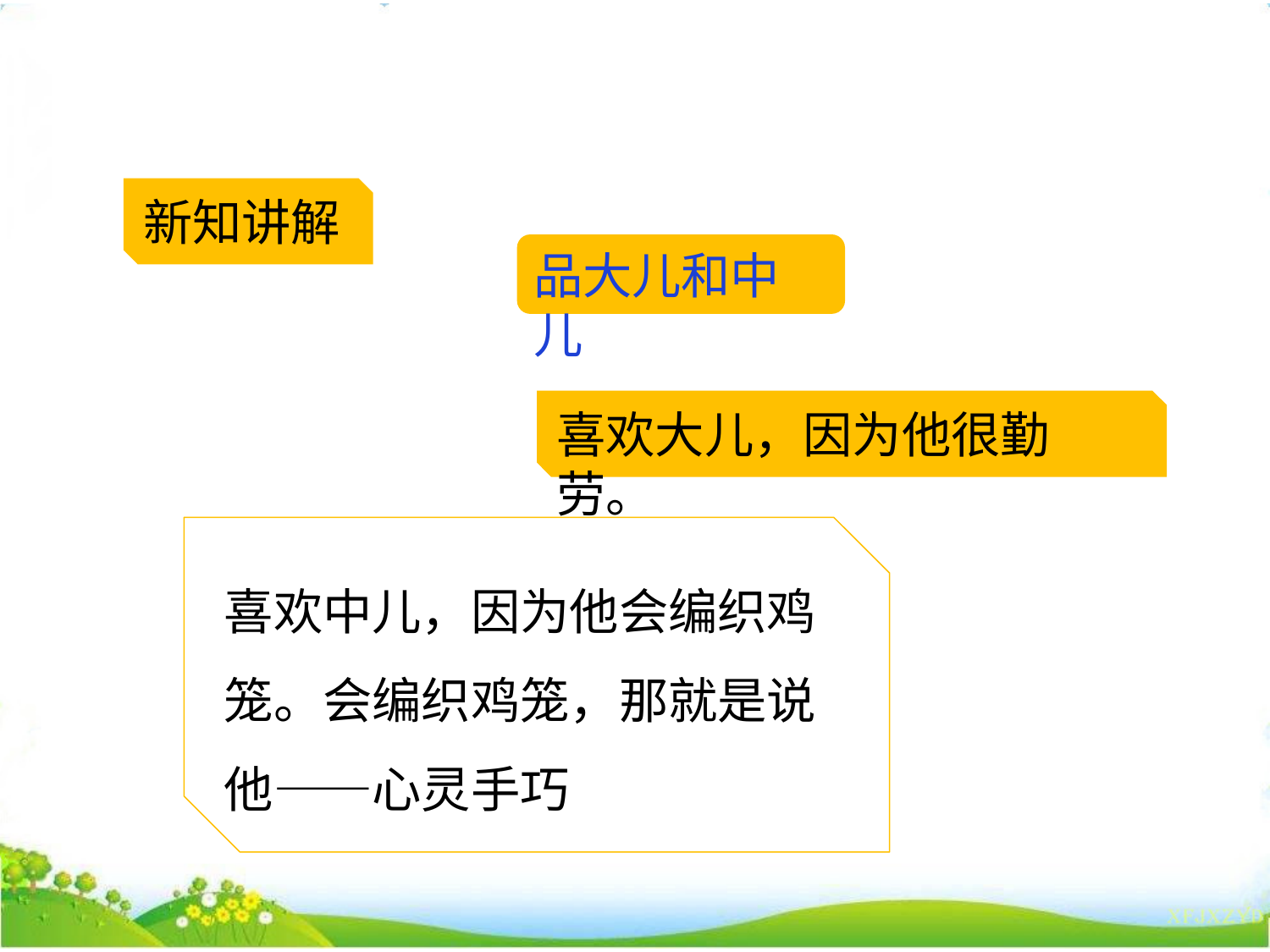

新知讲解
品大儿和中儿
喜欢大儿，因为他很勤劳。
喜欢中儿，因为他会编织鸡笼。会编织鸡笼，那就是说他——心灵手巧